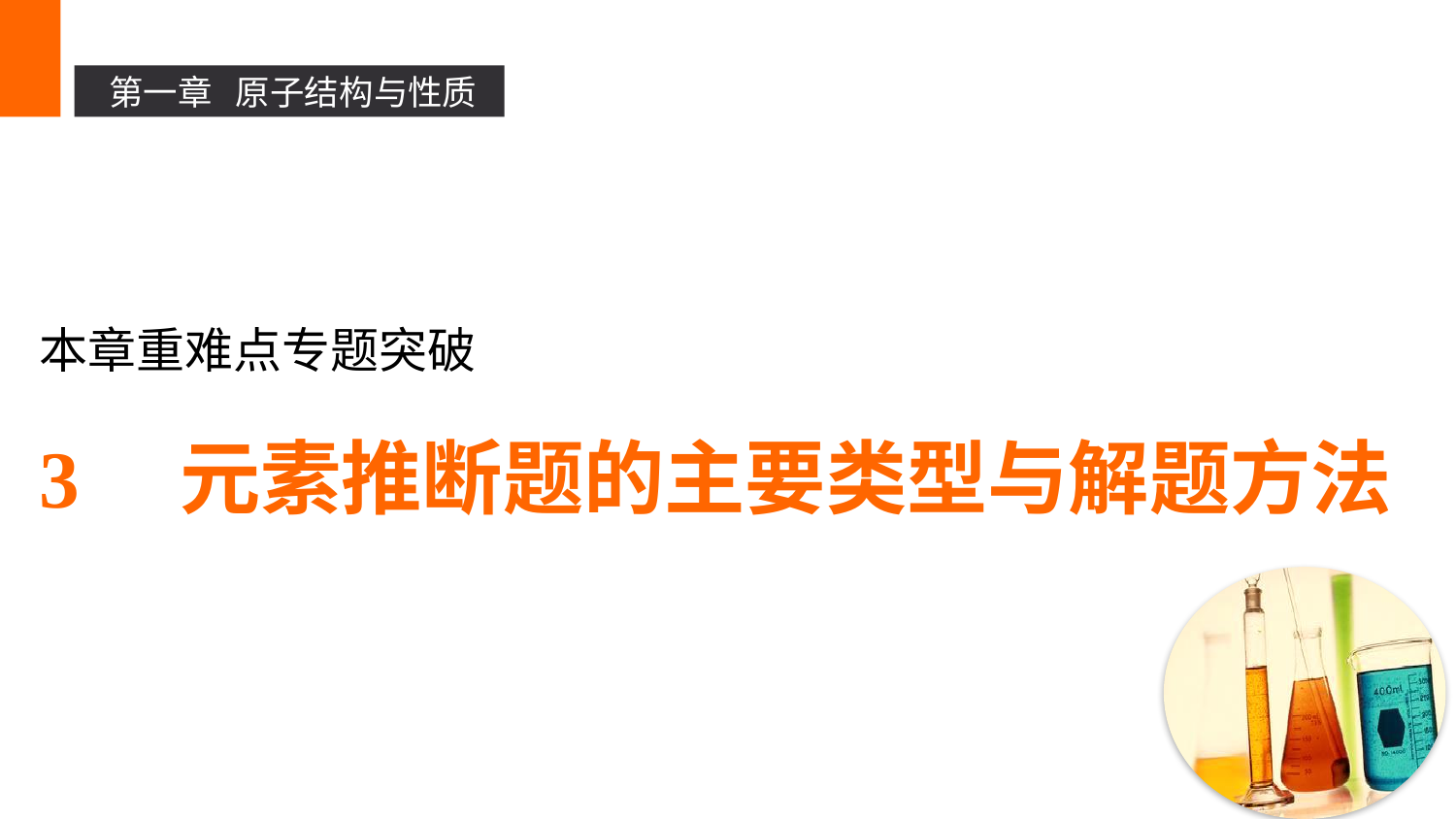

第一章   原子结构与性质
本章重难点专题突破
3　元素推断题的主要类型与解题方法